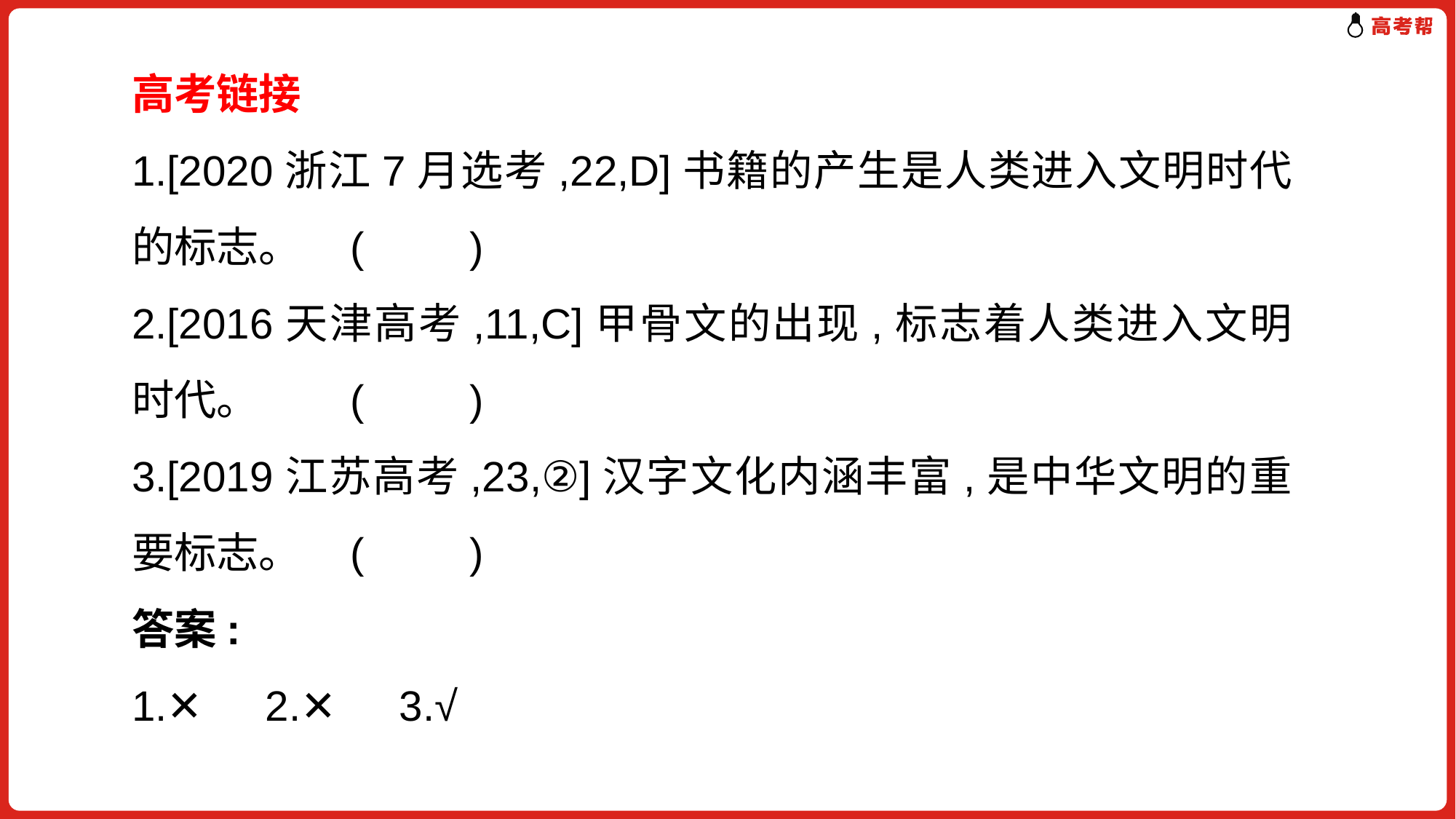

高考链接
1.[2020浙江7月选考,22,D]书籍的产生是人类进入文明时代的标志。	(　　)
2.[2016天津高考,11,C]甲骨文的出现,标志着人类进入文明时代。	(　　)
3.[2019江苏高考,23,②]汉字文化内涵丰富,是中华文明的重要标志。	(　　)
答案:
1.✕　2.✕　3.√